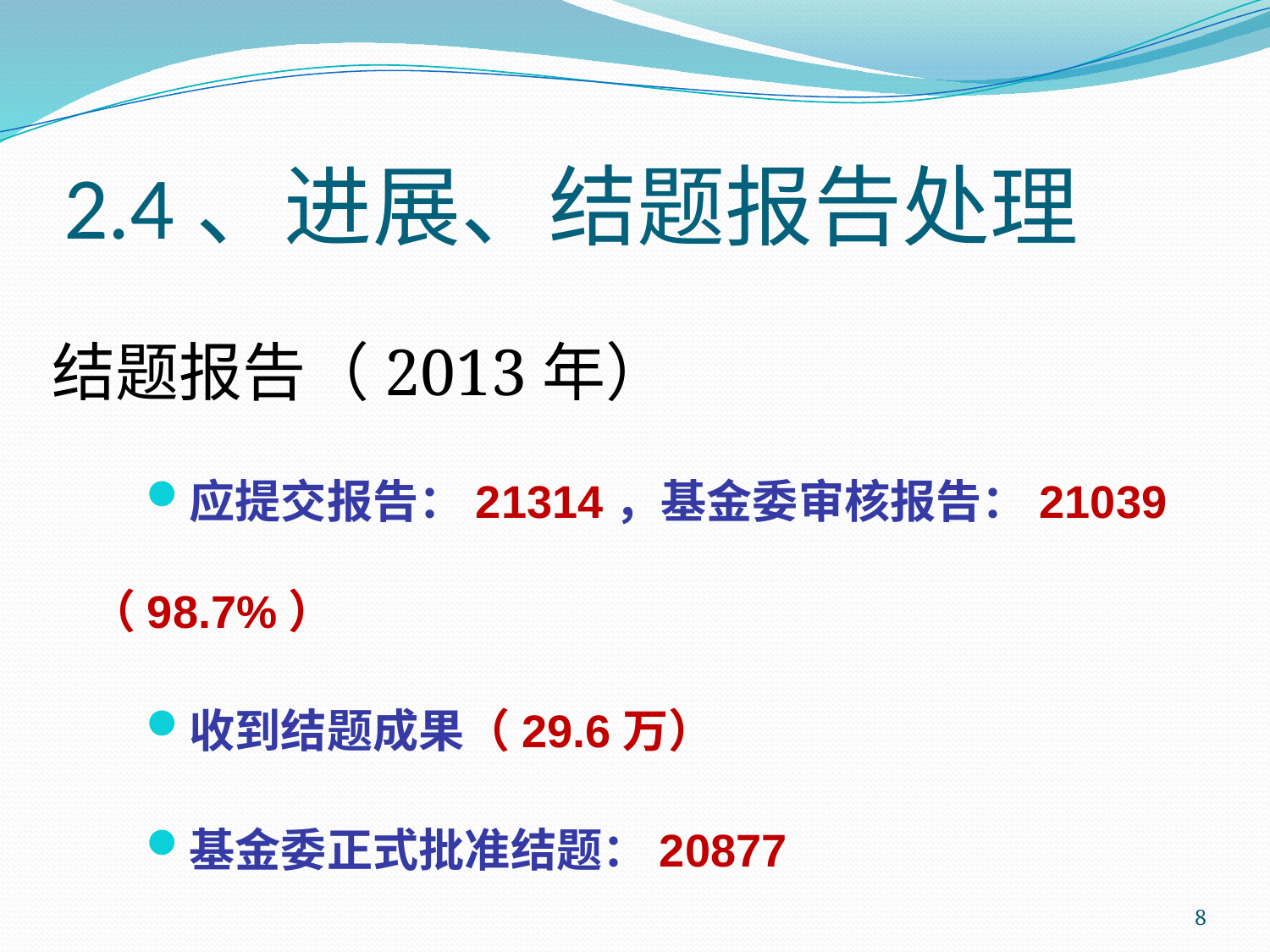

# 2.4、进展、结题报告处理
结题报告（2013年）
应提交报告：21314，基金委审核报告：21039（98.7%）
收到结题成果（29.6万）
基金委正式批准结题：20877

8